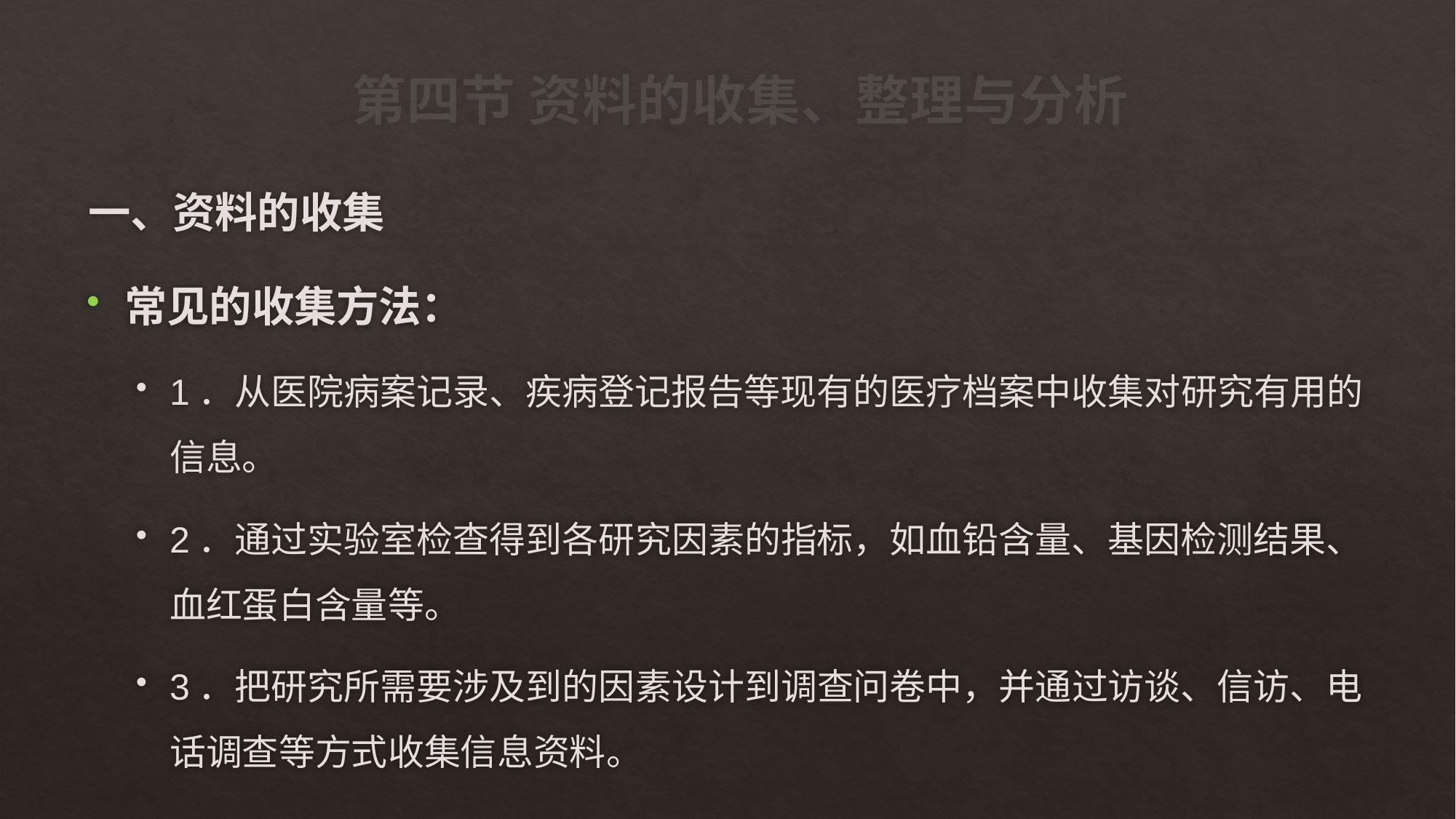

# 第四节 资料的收集、整理与分析
一、资料的收集
常见的收集方法：
1．从医院病案记录、疾病登记报告等现有的医疗档案中收集对研究有用的信息。
2．通过实验室检查得到各研究因素的指标，如血铅含量、基因检测结果、血红蛋白含量等。
3．把研究所需要涉及到的因素设计到调查问卷中，并通过访谈、信访、电话调查等方式收集信息资料。